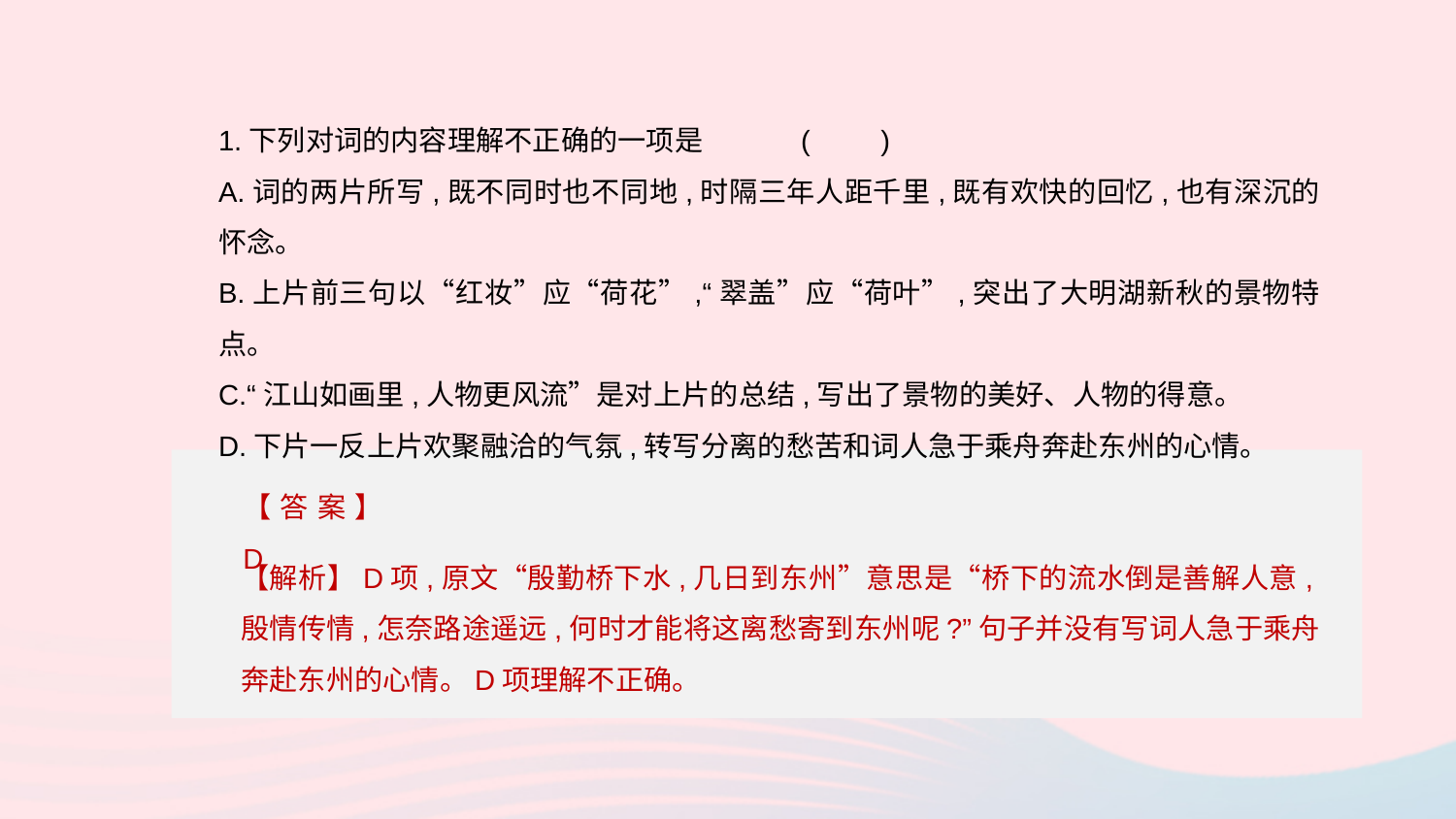

1.下列对词的内容理解不正确的一项是	(　　)
A.词的两片所写,既不同时也不同地,时隔三年人距千里,既有欢快的回忆,也有深沉的怀念。
B.上片前三句以“红妆”应“荷花”,“翠盖”应“荷叶”,突出了大明湖新秋的景物特点。
C.“江山如画里,人物更风流”是对上片的总结,写出了景物的美好、人物的得意。
D.下片一反上片欢聚融洽的气氛,转写分离的愁苦和词人急于乘舟奔赴东州的心情。

【答案】 D
【解析】D项,原文“殷勤桥下水,几日到东州”意思是“桥下的流水倒是善解人意,殷情传情,怎奈路途遥远,何时才能将这离愁寄到东州呢?”句子并没有写词人急于乘舟奔赴东州的心情。D项理解不正确。